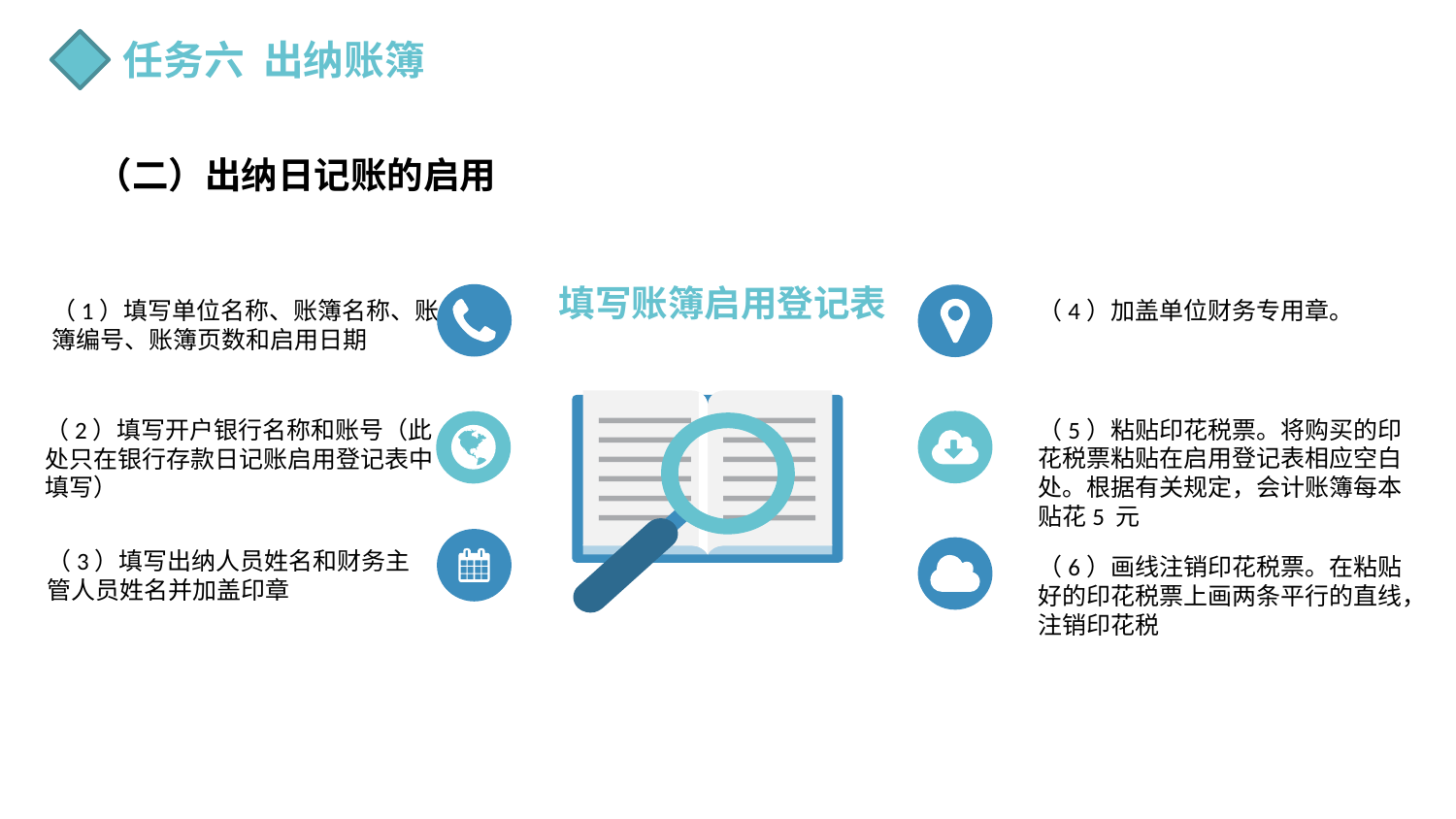

任务六  出纳账簿

（二）出纳日记账的启用
填写账簿启用登记表

（1）填写单位名称、账簿名称、账簿编号、账簿页数和启用日期
（4）加盖单位财务专用章。

（2）填写开户银行名称和账号（此处只在银行存款日记账启用登记表中填写）
（5）粘贴印花税票。将购买的印花税票粘贴在启用登记表相应空白处。根据有关规定，会计账簿每本贴花5 元

（3）填写出纳人员姓名和财务主管人员姓名并加盖印章
（6）画线注销印花税票。在粘贴好的印花税票上画两条平行的直线，注销印花税